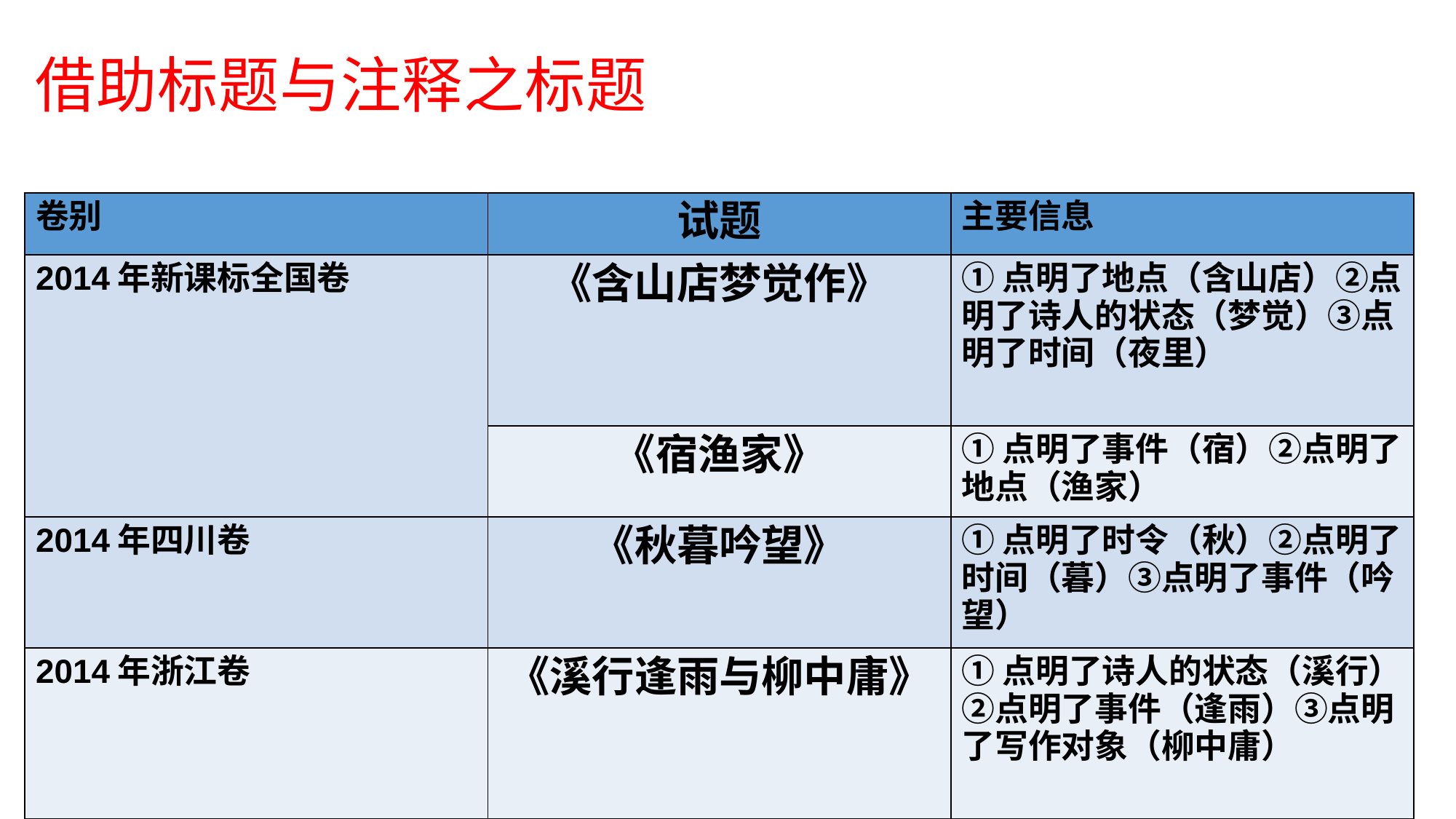

借助标题与注释之标题
| 卷别 | 试题 | 主要信息 |
| --- | --- | --- |
| 2014年新课标全国卷 | 《含山店梦觉作》 | ①点明了地点（含山店）②点明了诗人的状态（梦觉）③点明了时间（夜里） |
|  | 《宿渔家》 | ①点明了事件（宿）②点明了地点（渔家） |
| 2014年四川卷 | 《秋暮吟望》 | ①点明了时令（秋）②点明了时间（暮）③点明了事件（吟望） |
| 2014年浙江卷 | 《溪行逢雨与柳中庸》 | ①点明了诗人的状态（溪行）②点明了事件（逢雨）③点明了写作对象（柳中庸） |